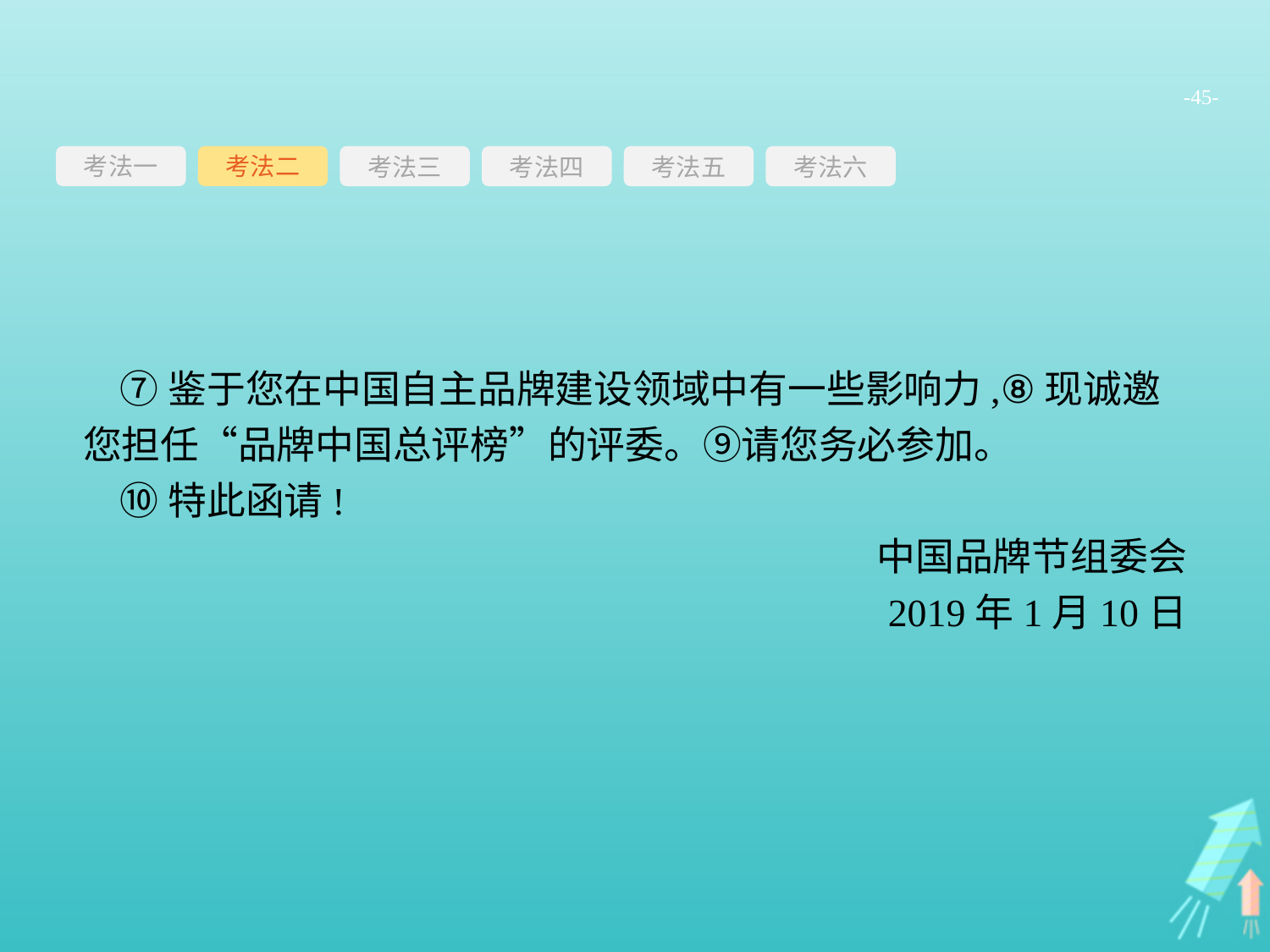

-45-
考法一
考法三
考法四
考法五
考法六
考法二
⑦鉴于您在中国自主品牌建设领域中有一些影响力,⑧现诚邀您担任“品牌中国总评榜”的评委。⑨请您务必参加。
⑩特此函请!
中国品牌节组委会
2019年1月10日